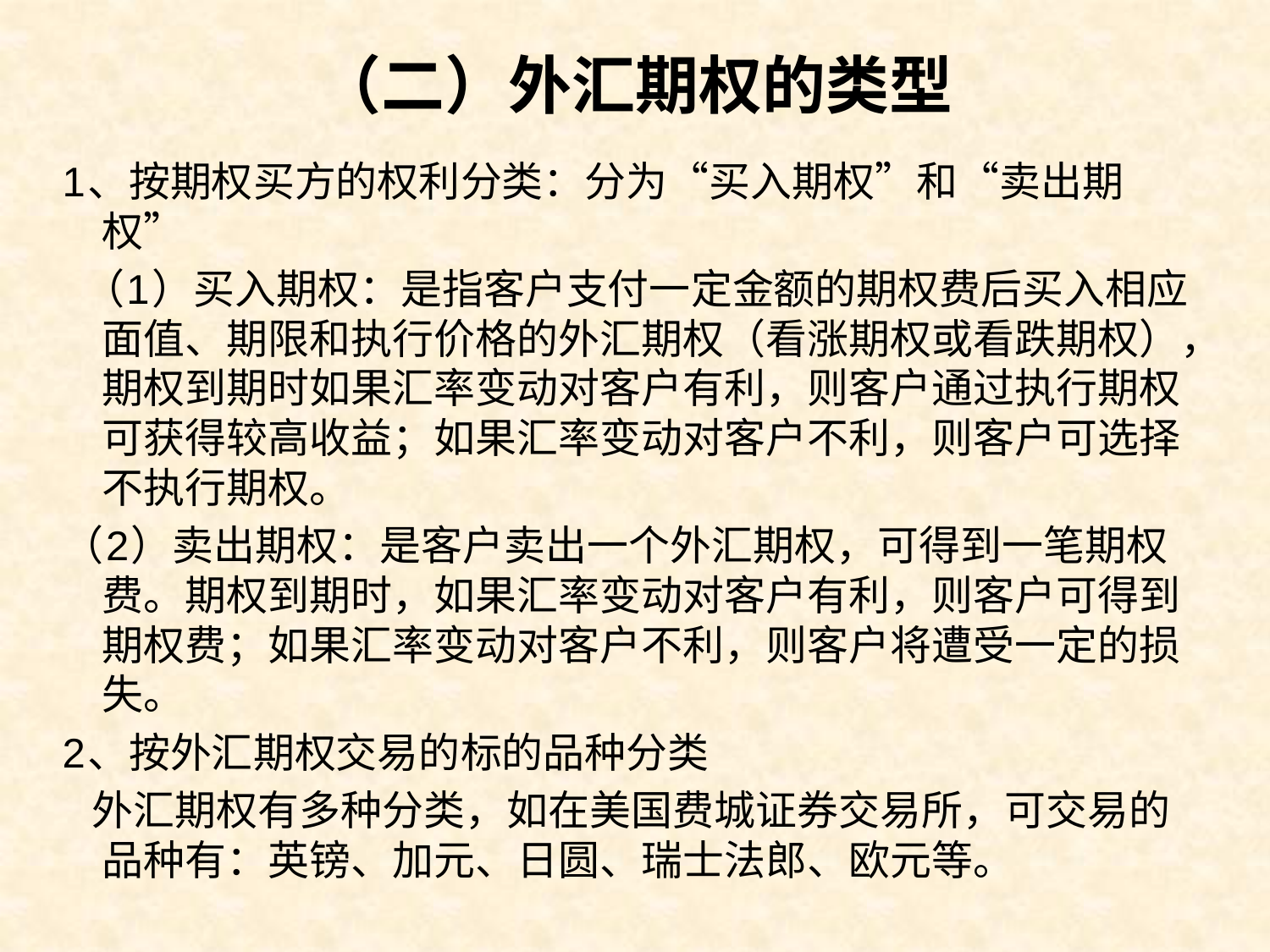

# （二）外汇期权的类型
1、按期权买方的权利分类：分为“买入期权”和“卖出期权”
  （1）买入期权：是指客户支付一定金额的期权费后买入相应面值、期限和执行价格的外汇期权（看涨期权或看跌期权），期权到期时如果汇率变动对客户有利，则客户通过执行期权可获得较高收益；如果汇率变动对客户不利，则客户可选择不执行期权。
（2）卖出期权：是客户卖出一个外汇期权，可得到一笔期权费。期权到期时，如果汇率变动对客户有利，则客户可得到期权费；如果汇率变动对客户不利，则客户将遭受一定的损失。
2、按外汇期权交易的标的品种分类
   外汇期权有多种分类，如在美国费城证券交易所，可交易的品种有：英镑、加元、日圆、瑞士法郎、欧元等。